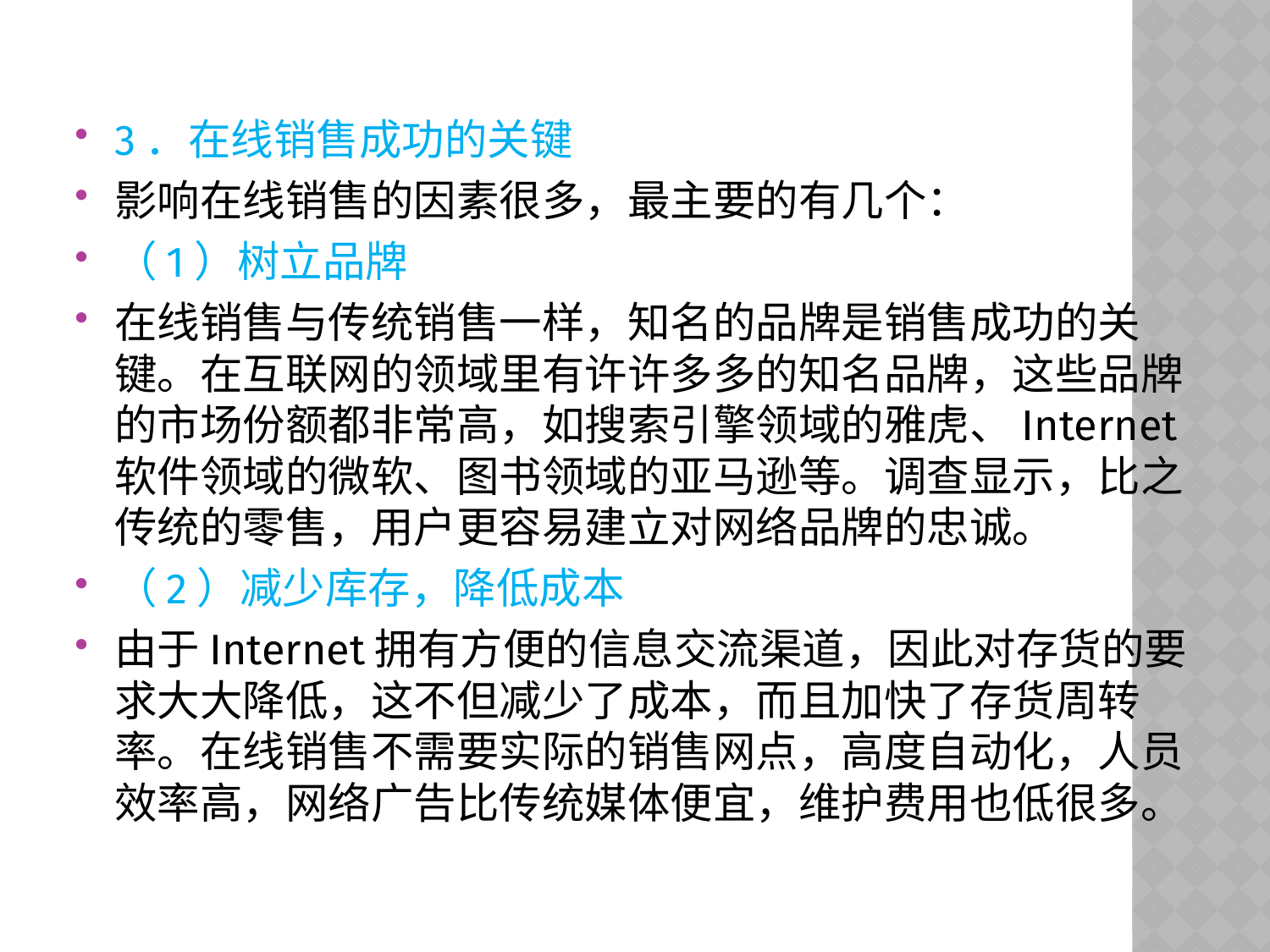

3．在线销售成功的关键
影响在线销售的因素很多，最主要的有几个：
（1）树立品牌
在线销售与传统销售一样，知名的品牌是销售成功的关键。在互联网的领域里有许许多多的知名品牌，这些品牌的市场份额都非常高，如搜索引擎领域的雅虎、Internet软件领域的微软、图书领域的亚马逊等。调查显示，比之传统的零售，用户更容易建立对网络品牌的忠诚。
（2）减少库存，降低成本
由于Internet拥有方便的信息交流渠道，因此对存货的要求大大降低，这不但减少了成本，而且加快了存货周转率。在线销售不需要实际的销售网点，高度自动化，人员效率高，网络广告比传统媒体便宜，维护费用也低很多。